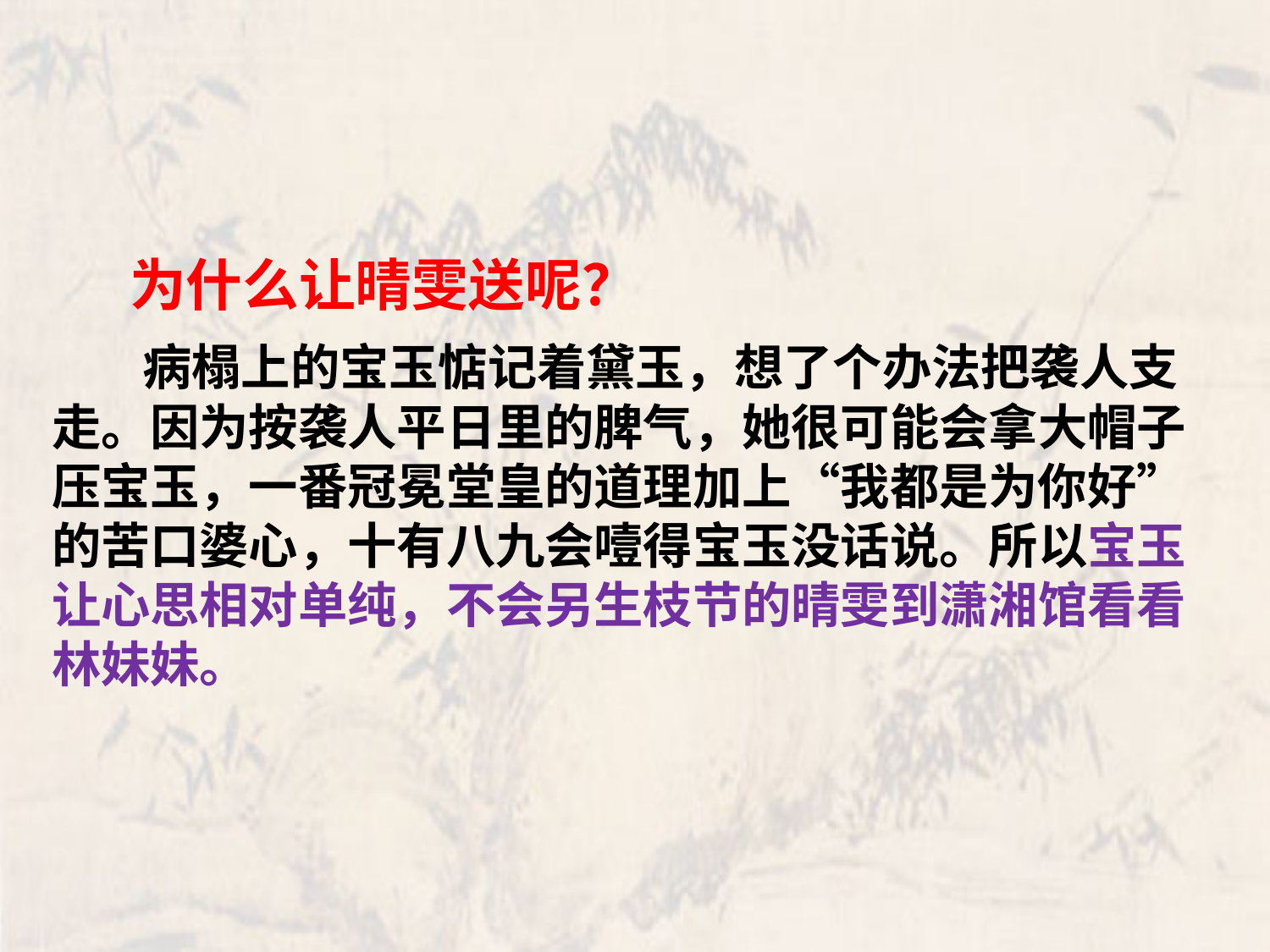

为什么让晴雯送呢？
      病榻上的宝玉惦记着黛玉，想了个办法把袭人支走。因为按袭人平日里的脾气，她很可能会拿大帽子压宝玉，一番冠冕堂皇的道理加上“我都是为你好”的苦口婆心，十有八九会噎得宝玉没话说。所以宝玉让心思相对单纯，不会另生枝节的晴雯到潇湘馆看看林妹妹。